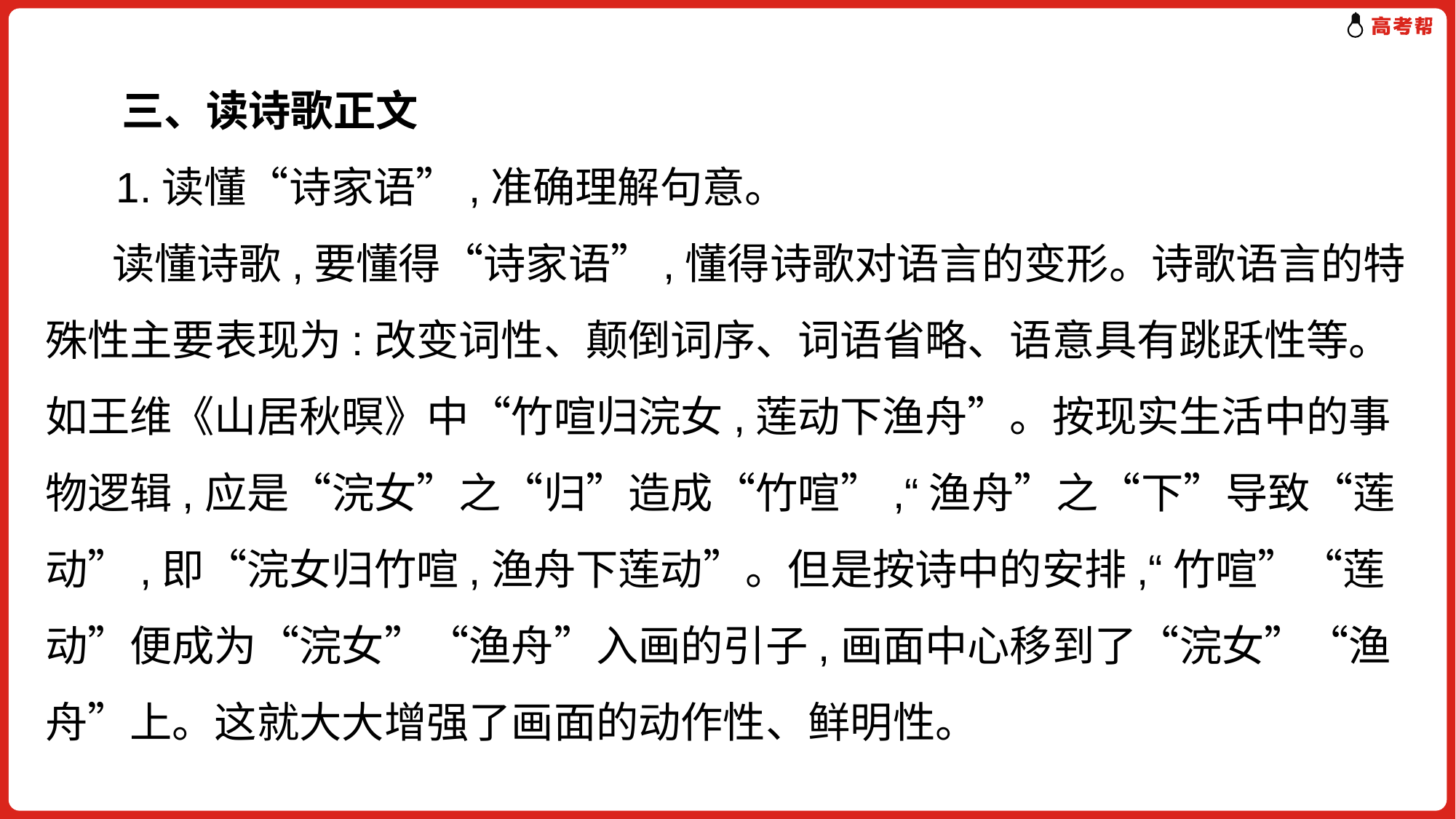

三、读诗歌正文
      1.读懂“诗家语”,准确理解句意。
      读懂诗歌,要懂得“诗家语”,懂得诗歌对语言的变形。诗歌语言的特殊性主要表现为:改变词性、颠倒词序、词语省略、语意具有跳跃性等。如王维《山居秋暝》中“竹喧归浣女,莲动下渔舟”。按现实生活中的事物逻辑,应是“浣女”之“归”造成“竹喧”,“渔舟”之“下”导致“莲动”,即“浣女归竹喧,渔舟下莲动”。但是按诗中的安排,“竹喧”“莲动”便成为“浣女”“渔舟”入画的引子,画面中心移到了“浣女”“渔舟”上。这就大大增强了画面的动作性、鲜明性。